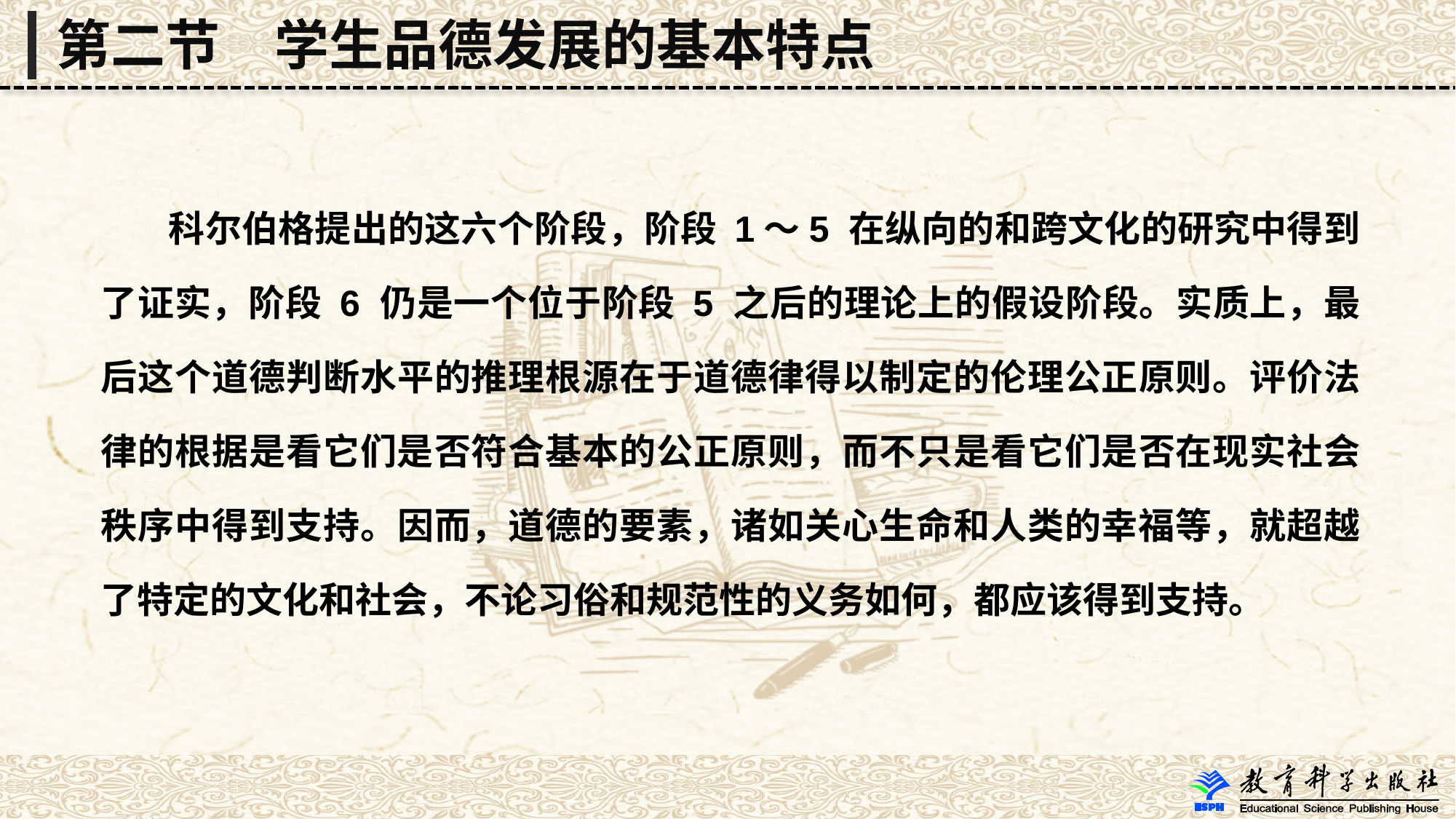

第二节　学生品德发展的基本特点
       科尔伯格提出的这六个阶段，阶段 1～5 在纵向的和跨文化的研究中得到了证实，阶段 6 仍是一个位于阶段 5 之后的理论上的假设阶段。实质上，最后这个道德判断水平的推理根源在于道德律得以制定的伦理公正原则。评价法律的根据是看它们是否符合基本的公正原则，而不只是看它们是否在现实社会秩序中得到支持。因而，道德的要素，诸如关心生命和人类的幸福等，就超越了特定的文化和社会，不论习俗和规范性的义务如何，都应该得到支持。